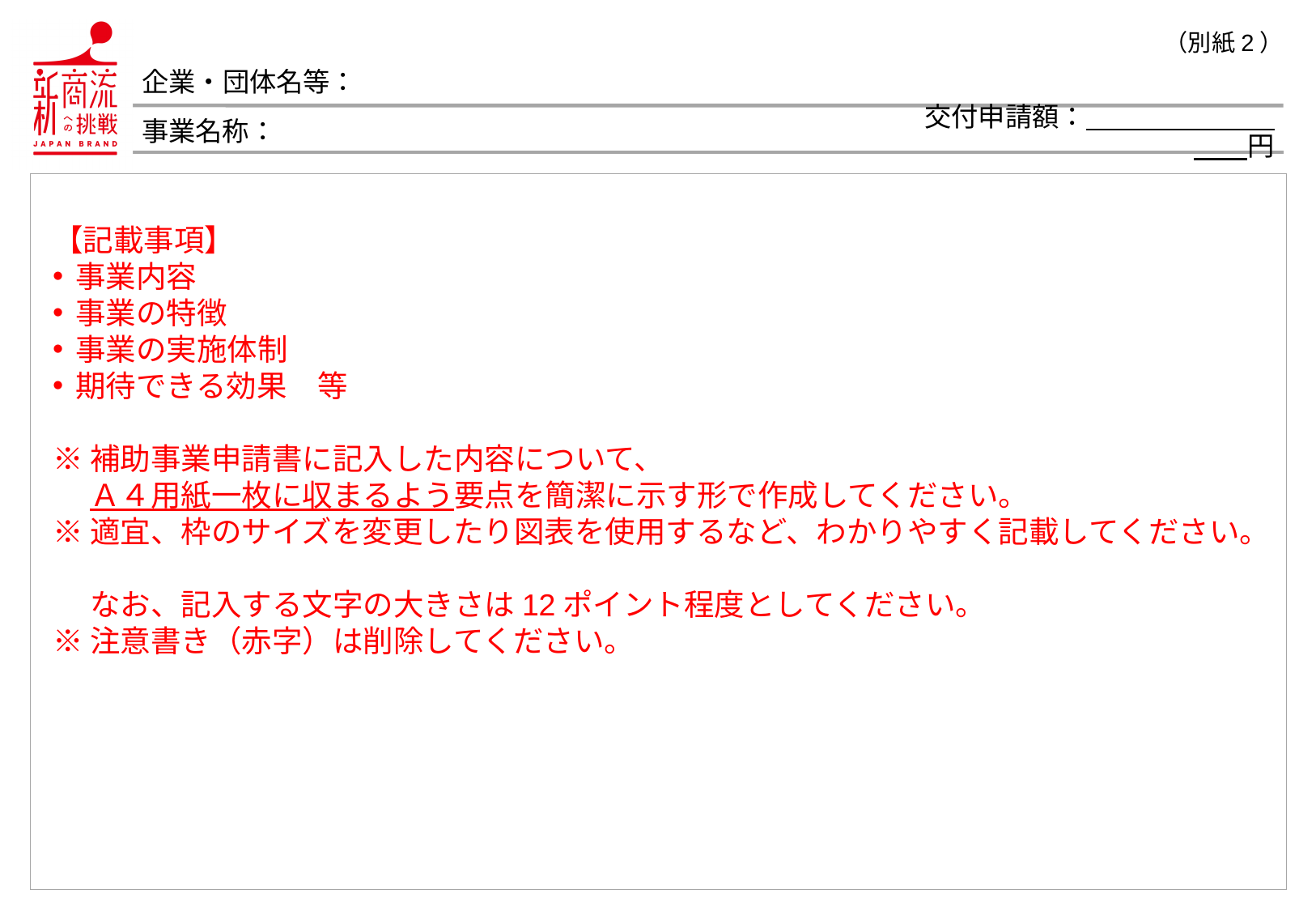

（別紙2）
企業・団体名等：
事業名称：
交付申請額：　　　　　　　　　円

【記載事項】
事業内容
事業の特徴
事業の実施体制
期待できる効果　等

※補助事業申請書に記入した内容について、
　 Ａ４用紙一枚に収まるよう要点を簡潔に示す形で作成してください。
※適宜、枠のサイズを変更したり図表を使用するなど、わかりやすく記載してください。
　 なお、記入する文字の大きさは12ポイント程度としてください。
※注意書き（赤字）は削除してください。